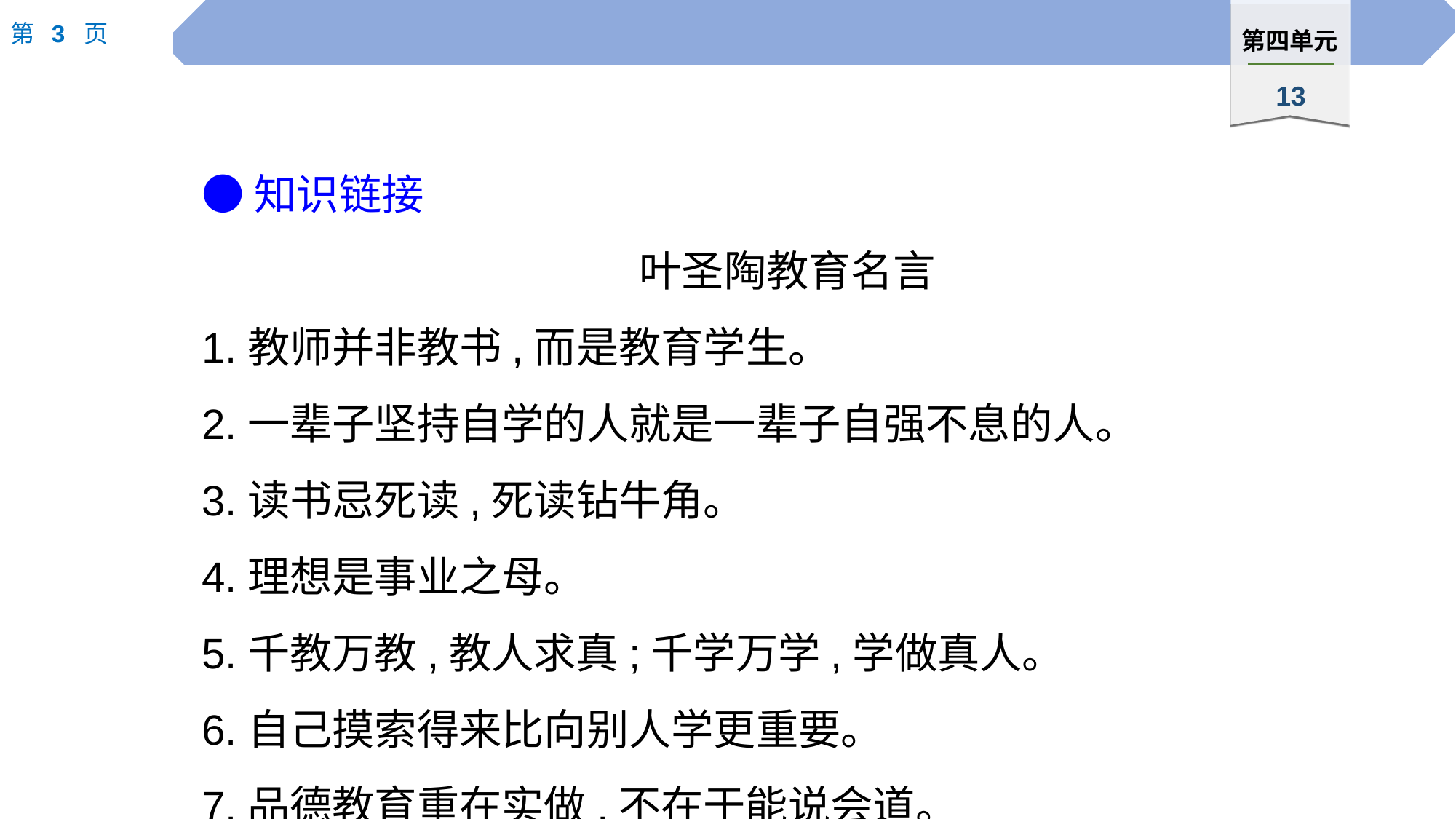

●知识链接
叶圣陶教育名言
1.教师并非教书,而是教育学生。
2.一辈子坚持自学的人就是一辈子自强不息的人。
3.读书忌死读,死读钻牛角。
4.理想是事业之母。
5.千教万教,教人求真;千学万学,学做真人。
6.自己摸索得来比向别人学更重要。
7.品德教育重在实做,不在于能说会道。